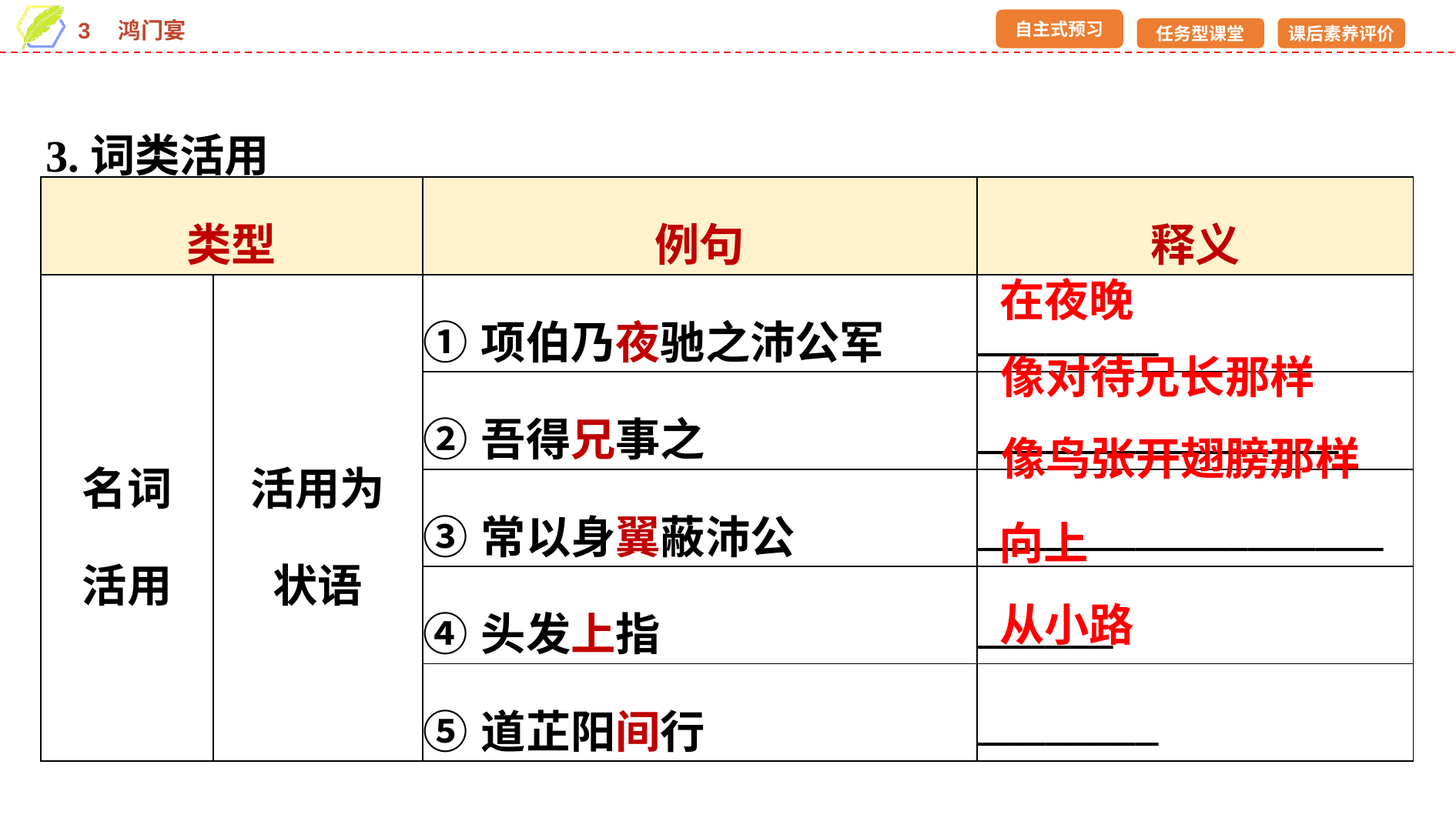

3.词类活用
| 类型 |  | 例句 | 释义 |
| --- | --- | --- | --- |
| 名词 活用 | 活用为 状语 | ①项伯乃夜驰之沛公军 | \_\_\_\_\_\_\_\_ |
|  |  | ②吾得兄事之 | \_\_\_\_\_\_\_\_\_\_\_\_\_\_\_\_ |
|  |  | ③常以身翼蔽沛公 | \_\_\_\_\_\_\_\_\_\_\_\_\_\_\_\_\_\_ |
|  |  | ④头发上指 | \_\_\_\_\_\_ |
|  |  | ⑤道芷阳间行 | \_\_\_\_\_\_\_\_ |
在夜晚
像对待兄长那样
像鸟张开翅膀那样
向上
从小路